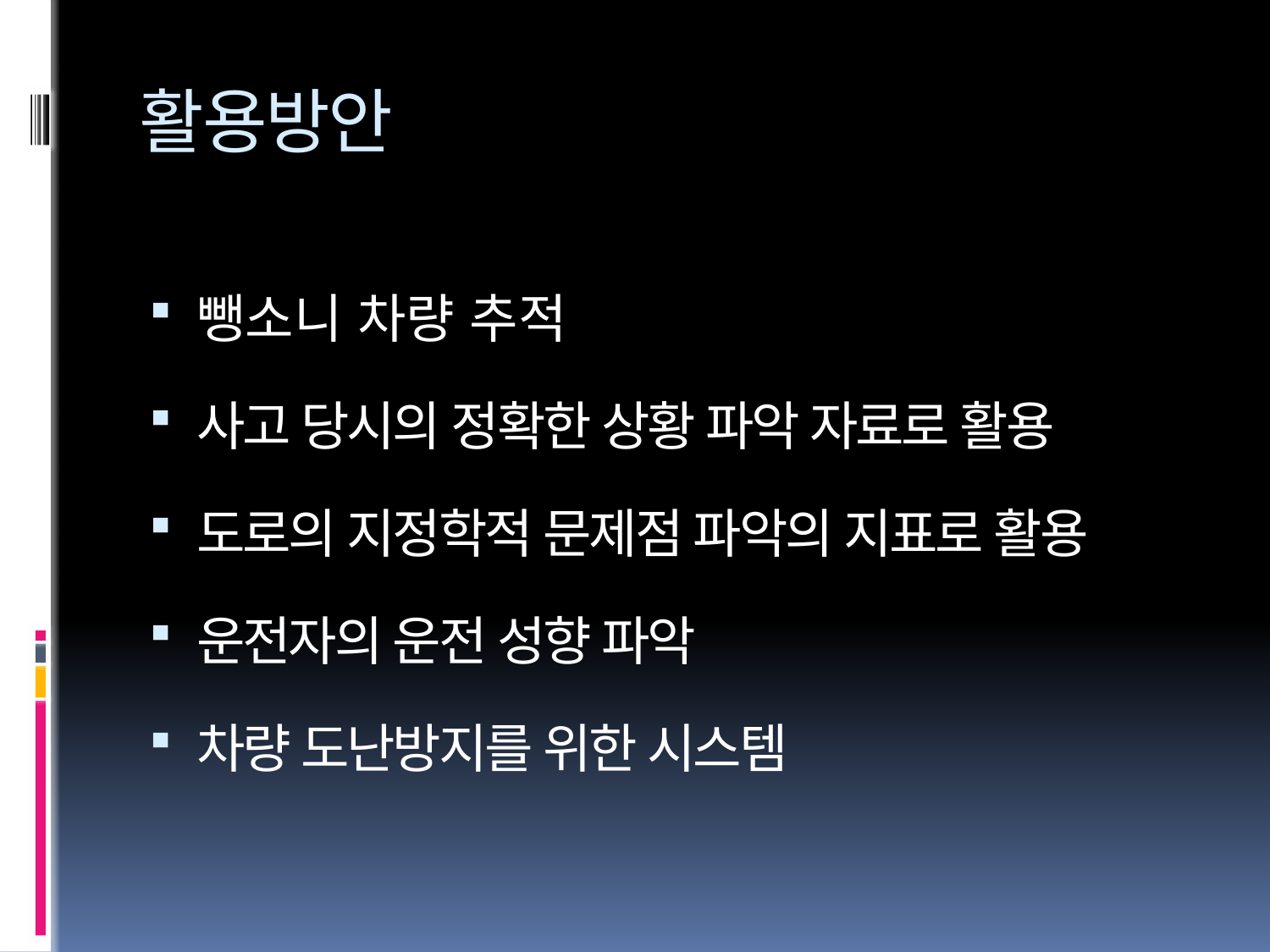

# 활용방안
뺑소니 차량 추적
사고 당시의 정확한 상황 파악 자료로 활용
도로의 지정학적 문제점 파악의 지표로 활용
운전자의 운전 성향 파악
차량 도난방지를 위한 시스템